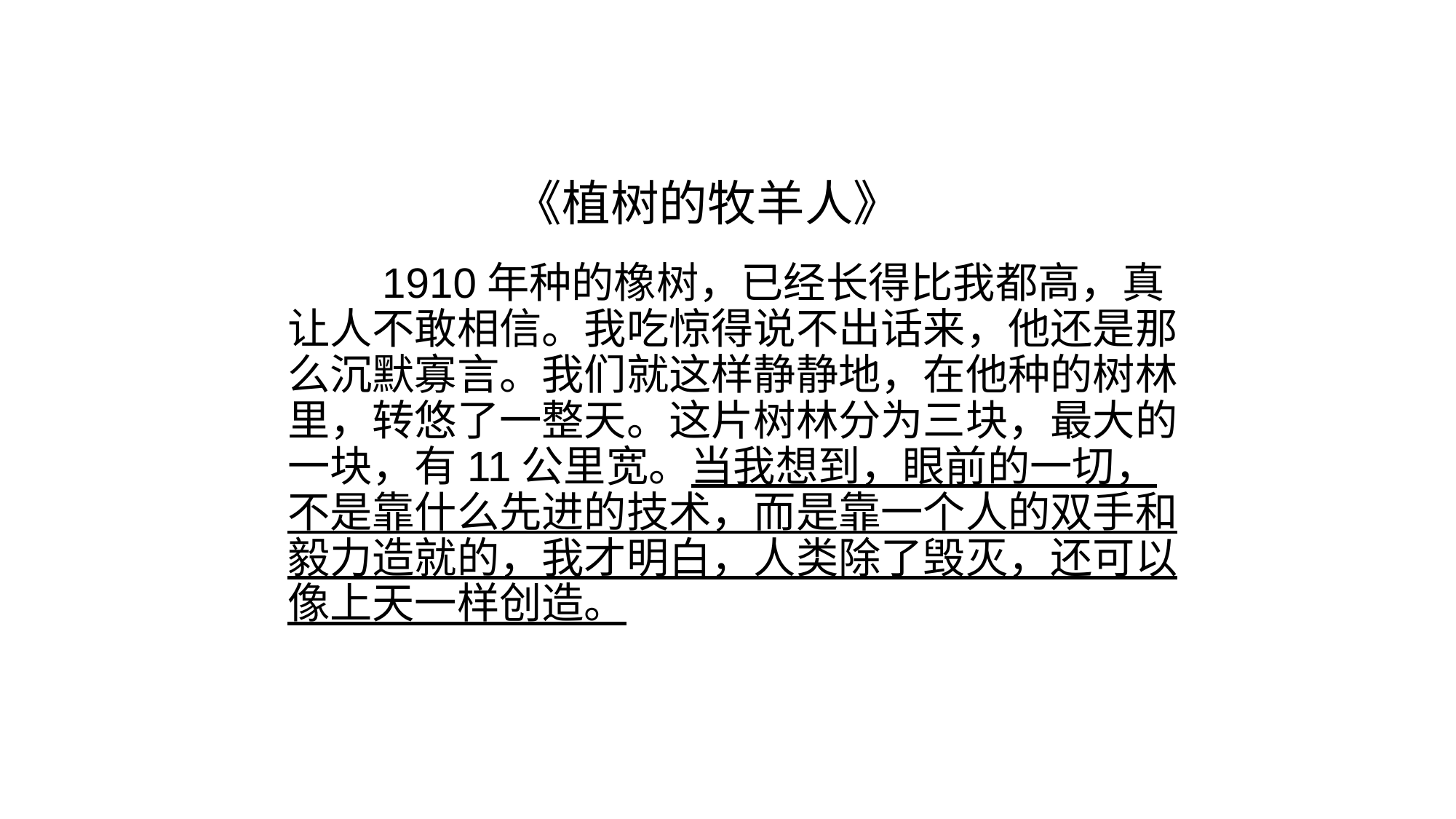

# 《植树的牧羊人》
        1910年种的橡树，已经长得比我都高，真让人不敢相信。我吃惊得说不出话来，他还是那么沉默寡言。我们就这样静静地，在他种的树林里，转悠了一整天。这片树林分为三块，最大的一块，有11公里宽。当我想到，眼前的一切，不是靠什么先进的技术，而是靠一个人的双手和毅力造就的，我才明白，人类除了毁灭，还可以像上天一样创造。